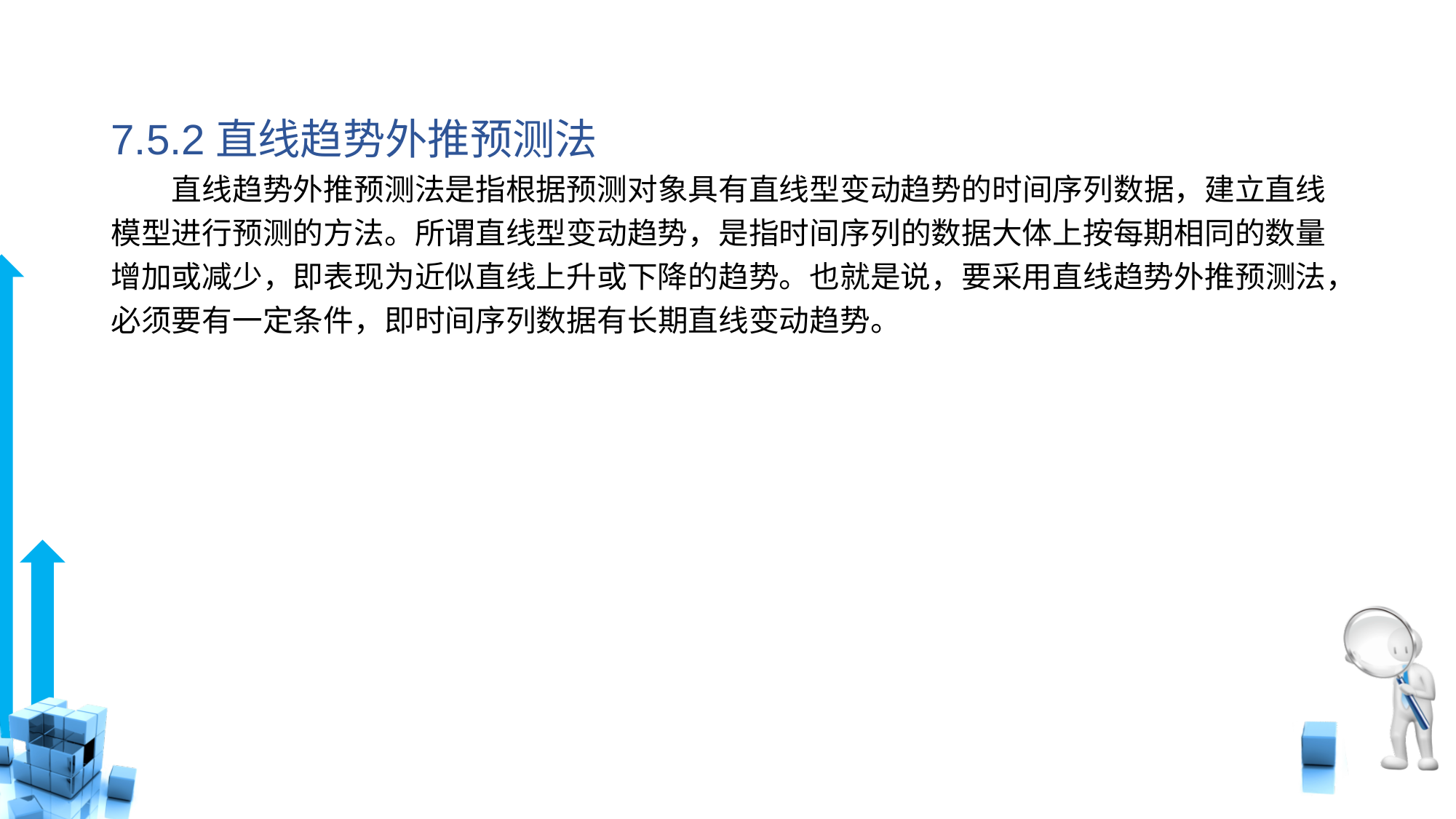

# 7.5.2直线趋势外推预测法
　　直线趋势外推预测法是指根据预测对象具有直线型变动趋势的时间序列数据，建立直线模型进行预测的方法。所谓直线型变动趋势，是指时间序列的数据大体上按每期相同的数量增加或减少，即表现为近似直线上升或下降的趋势。也就是说，要采用直线趋势外推预测法，必须要有一定条件，即时间序列数据有长期直线变动趋势。